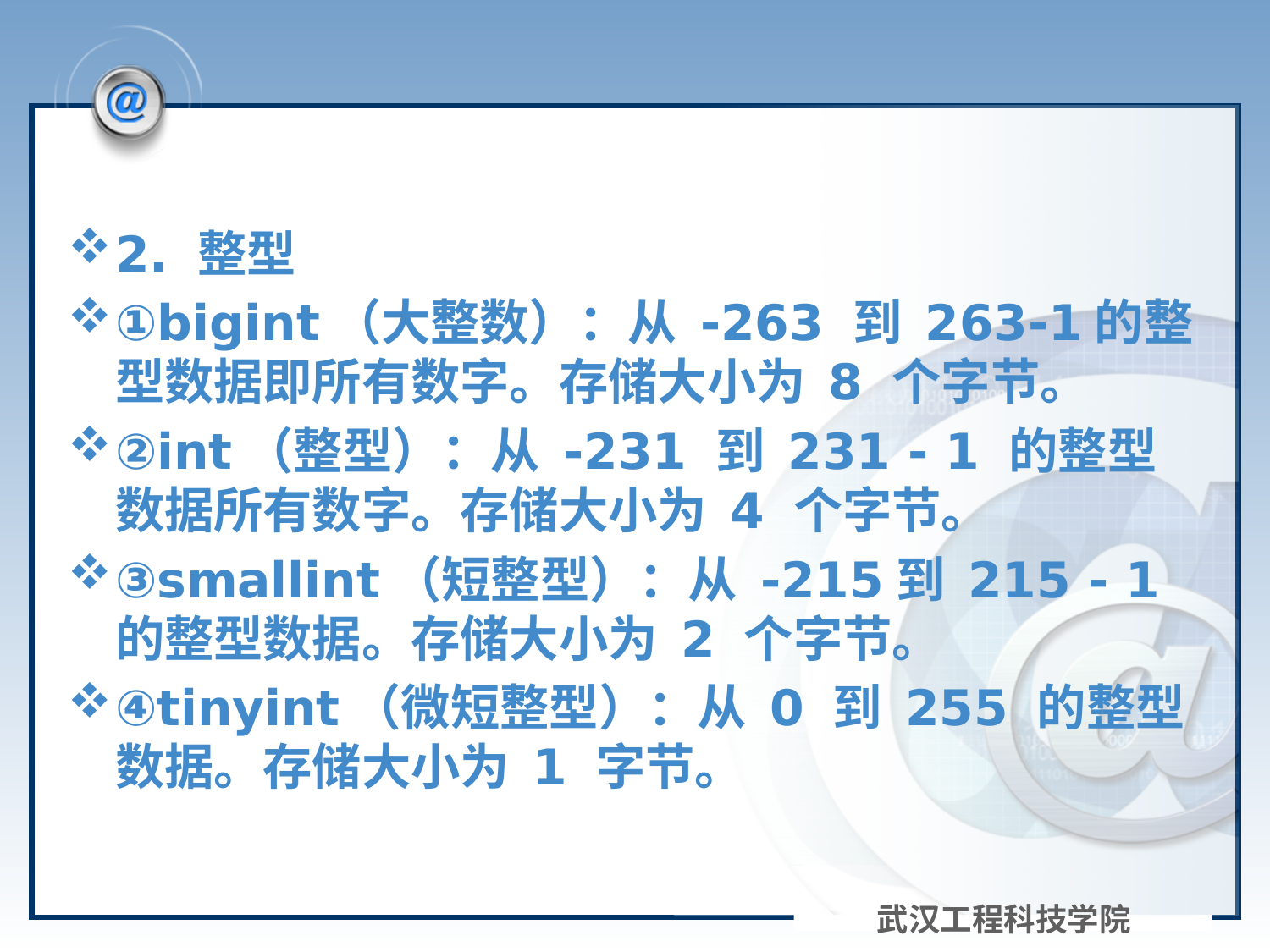

2. 整型
①bigint（大整数）：从 -263 到 263-1的整型数据即所有数字。存储大小为 8 个字节。
②int（整型）：从 -231 到 231 - 1 的整型数据所有数字。存储大小为 4 个字节。
③smallint（短整型）：从 -215到 215 - 1 的整型数据。存储大小为 2 个字节。
④tinyint（微短整型）：从 0 到 255 的整型数据。存储大小为 1 字节。
武汉工程科技学院